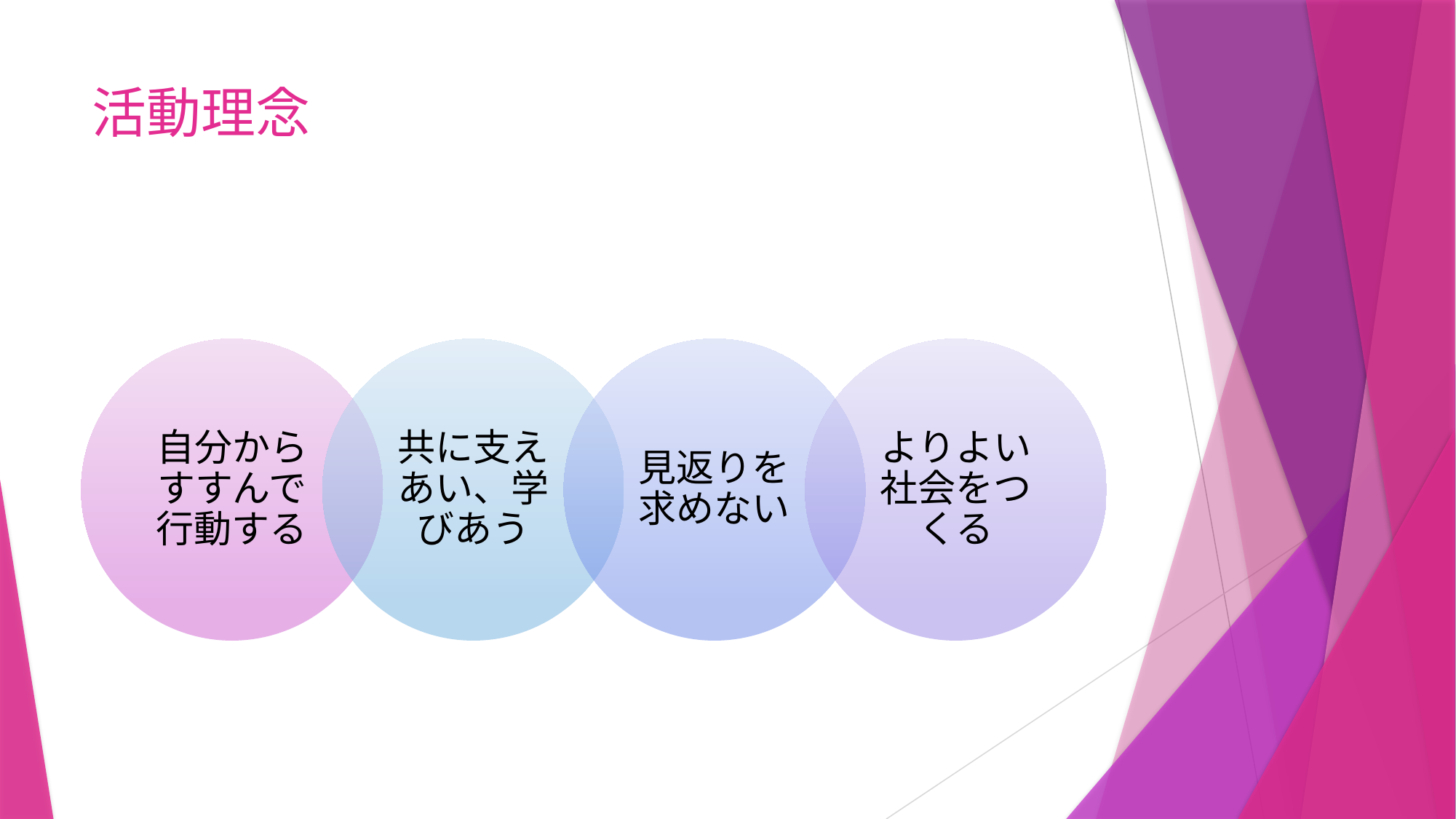

# 活動理念
自分からすすんで行動する
共に支えあい、学びあう
見返りを求めない
よりよい社会をつくる